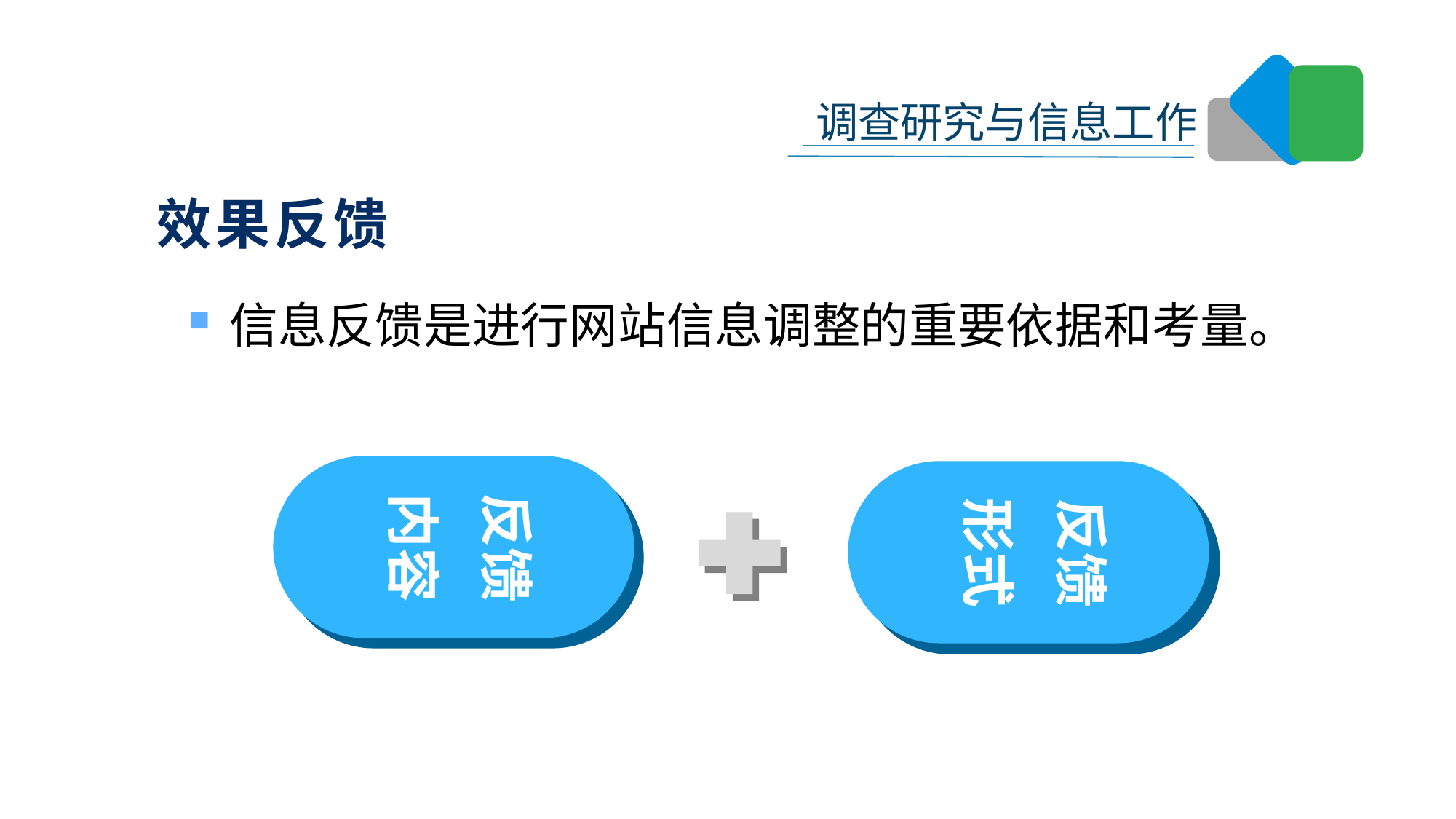

效果反馈
信息反馈是进行网站信息调整的重要依据和考量。

反馈
内容

反馈
形式